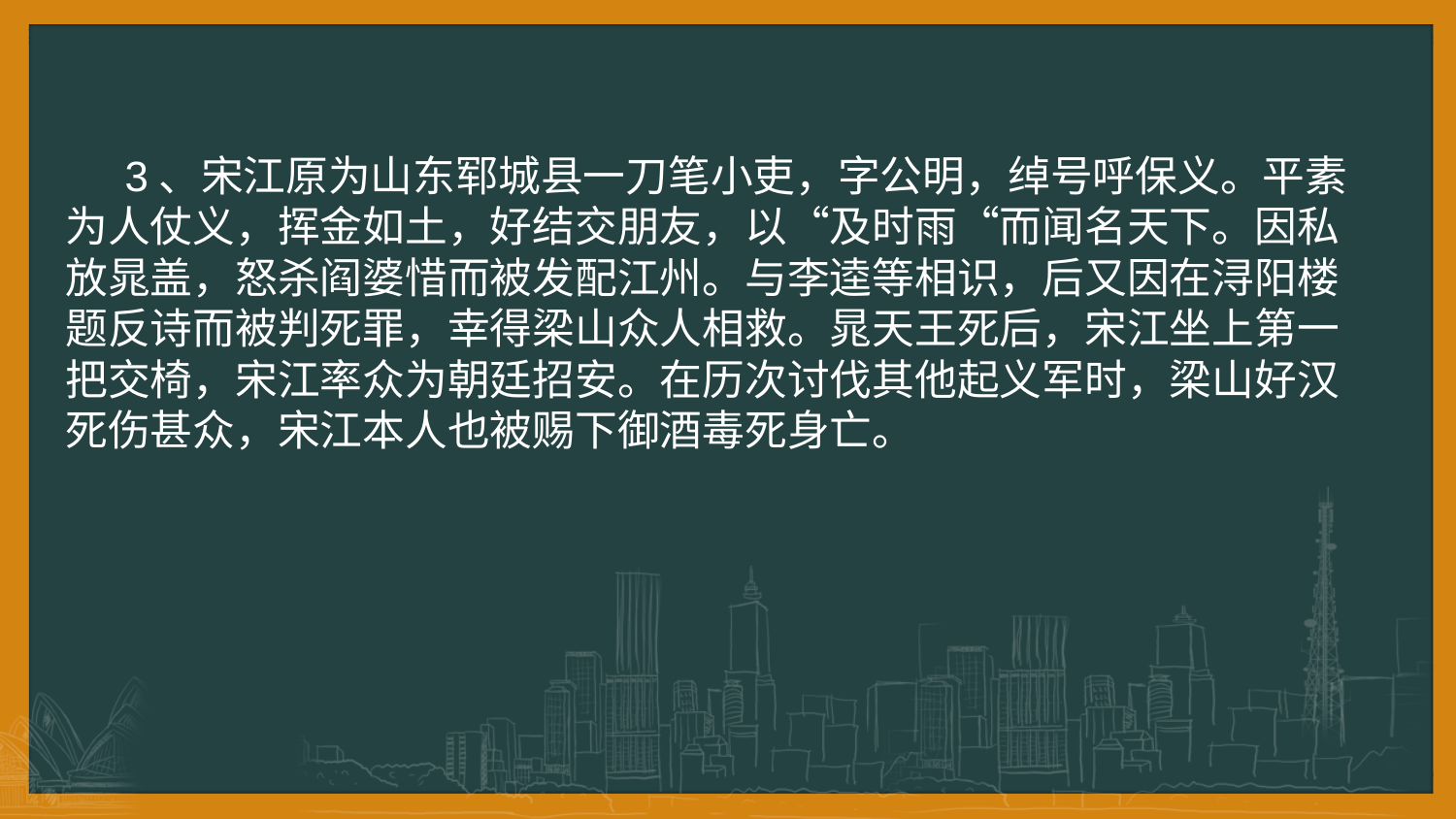

3、宋江原为山东郓城县一刀笔小吏，字公明，绰号呼保义。平素为人仗义，挥金如土，好结交朋友，以“及时雨“而闻名天下。因私放晁盖，怒杀阎婆惜而被发配江州。与李逵等相识，后又因在浔阳楼题反诗而被判死罪，幸得梁山众人相救。晁天王死后，宋江坐上第一把交椅，宋江率众为朝廷招安。在历次讨伐其他起义军时，梁山好汉死伤甚众，宋江本人也被赐下御酒毒死身亡。